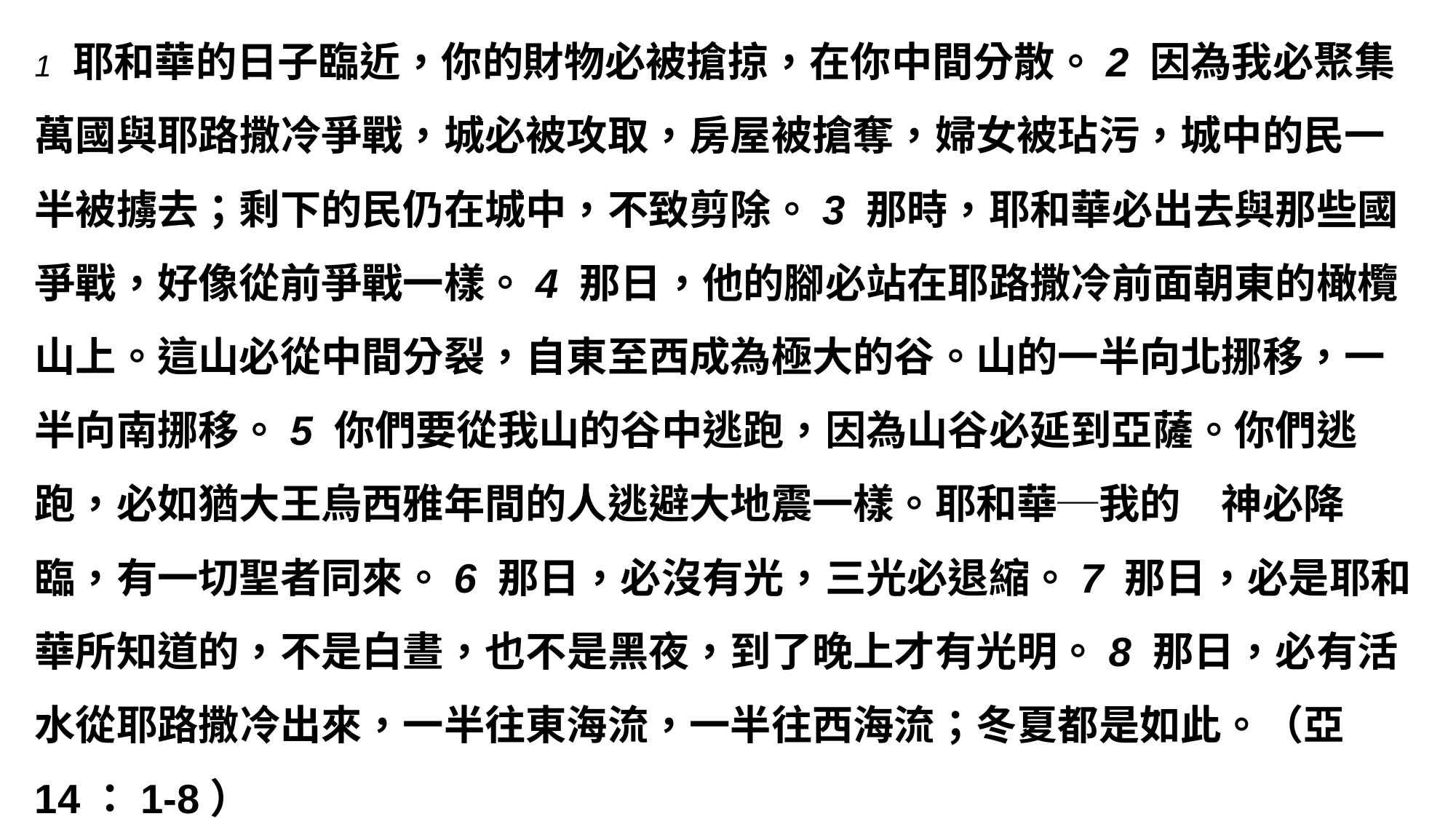

1 耶和華的日子臨近，你的財物必被搶掠，在你中間分散。2 因為我必聚集萬國與耶路撒冷爭戰，城必被攻取，房屋被搶奪，婦女被玷污，城中的民一半被擄去；剩下的民仍在城中，不致剪除。3 那時，耶和華必出去與那些國爭戰，好像從前爭戰一樣。4 那日，他的腳必站在耶路撒冷前面朝東的橄欖山上。這山必從中間分裂，自東至西成為極大的谷。山的一半向北挪移，一半向南挪移。5 你們要從我山的谷中逃跑，因為山谷必延到亞薩。你們逃跑，必如猶大王烏西雅年間的人逃避大地震一樣。耶和華─我的　神必降臨，有一切聖者同來。6 那日，必沒有光，三光必退縮。7 那日，必是耶和華所知道的，不是白晝，也不是黑夜，到了晚上才有光明。8 那日，必有活水從耶路撒冷出來，一半往東海流，一半往西海流；冬夏都是如此。（亞14：1-8）